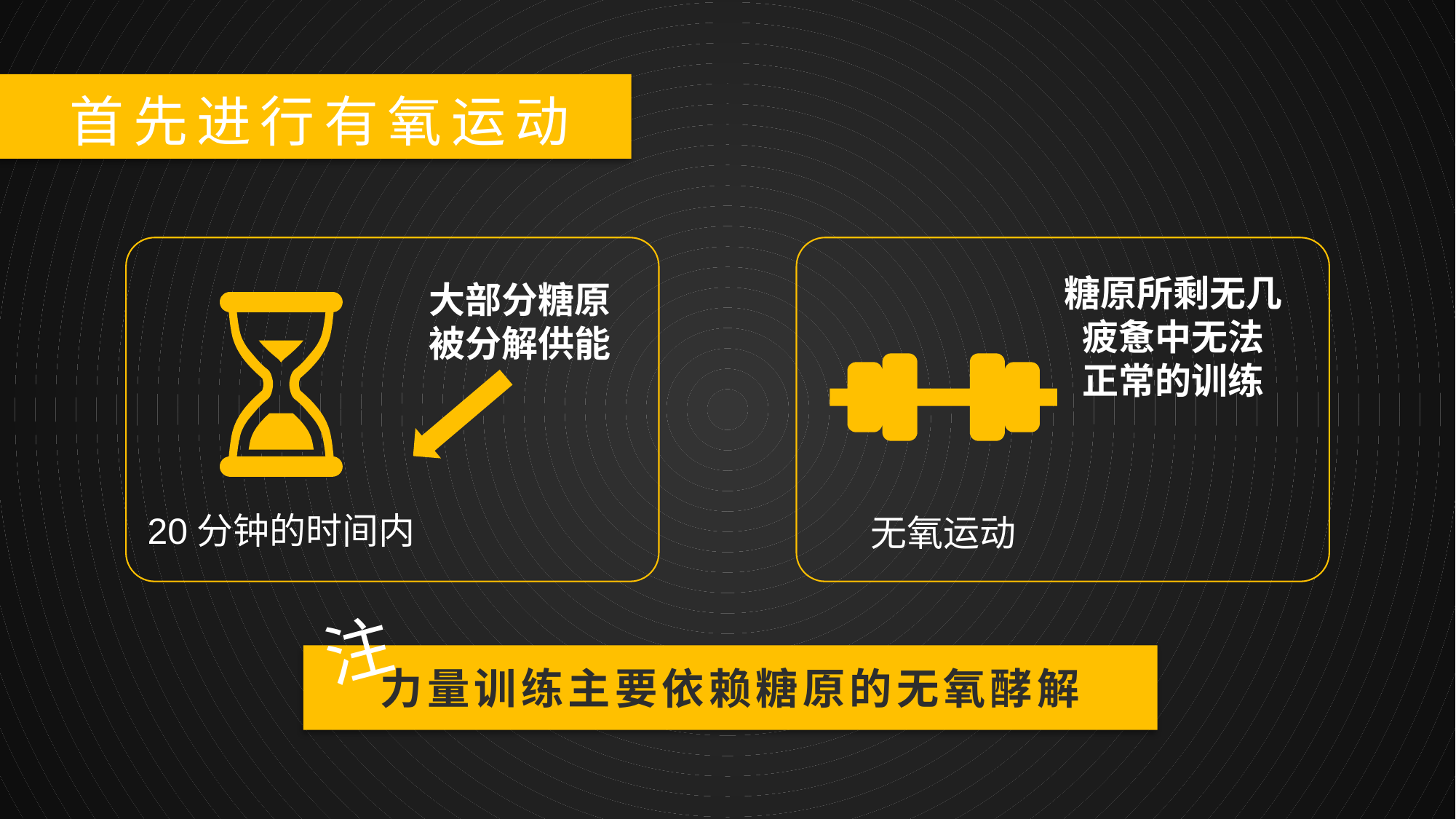

首先20分钟的时间在消耗糖原，而当你开始力量训练（无氧运动）时，体内的糖原所剩无几了，而力量训练主要依赖糖原的无氧酵解，你就会感觉疲惫，达不到正常的训练强度。

首先进行有氧运动

糖原所剩无几
疲惫中无法
正常的训练
大部分糖原
被分解供能

20分钟的时间内
无氧运动
注

力量训练主要依赖糖原的无氧酵解